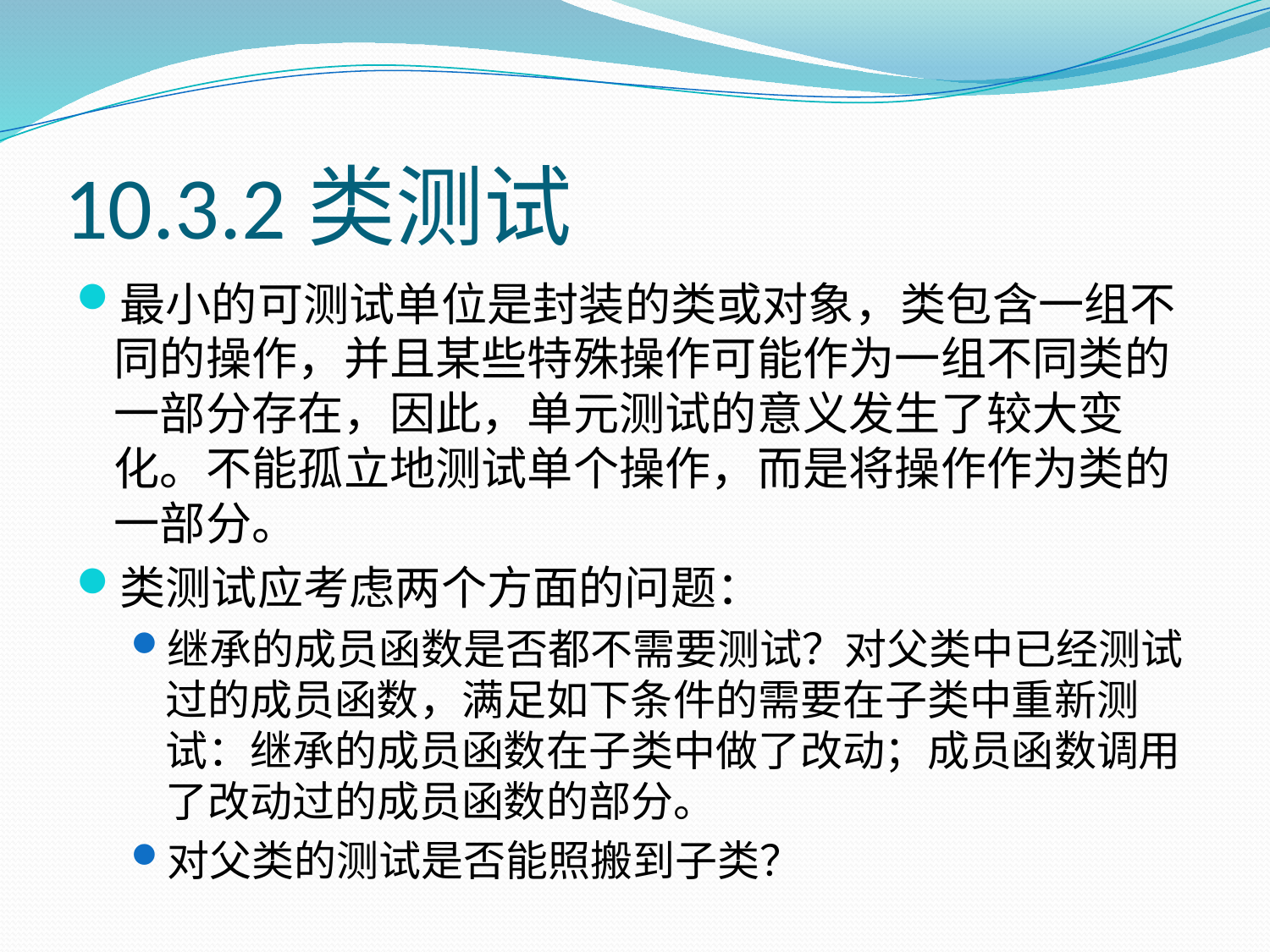

# 10.3.2类测试
最小的可测试单位是封装的类或对象，类包含一组不同的操作，并且某些特殊操作可能作为一组不同类的一部分存在，因此，单元测试的意义发生了较大变化。不能孤立地测试单个操作，而是将操作作为类的一部分。
类测试应考虑两个方面的问题：
继承的成员函数是否都不需要测试？对父类中已经测试过的成员函数，满足如下条件的需要在子类中重新测试：继承的成员函数在子类中做了改动；成员函数调用了改动过的成员函数的部分。
对父类的测试是否能照搬到子类？